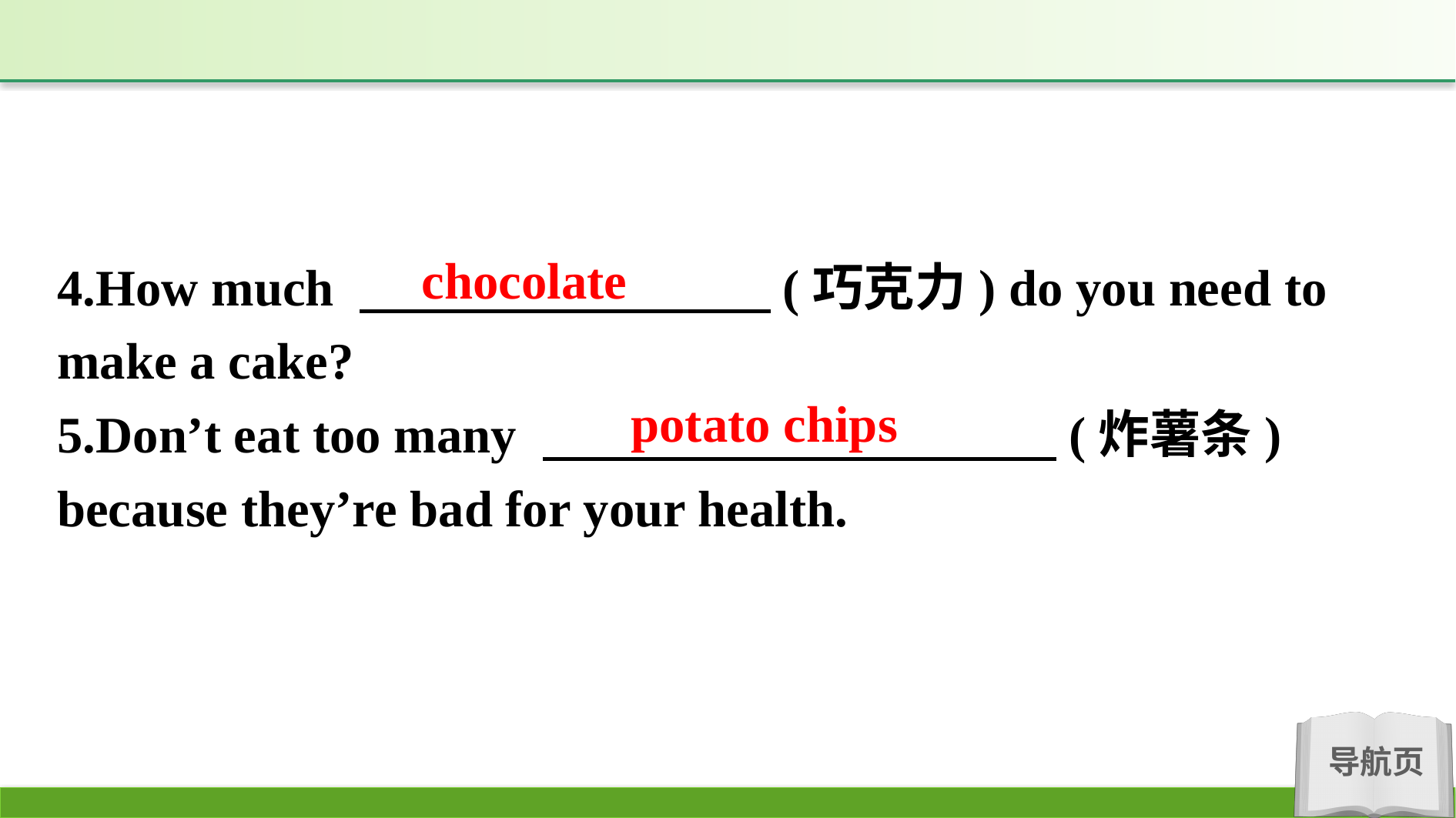

chocolate
4.How much 　　　　　　　　(巧克力) do you need to make a cake?
5.Don’t eat too many 　　　　　　　　　　(炸薯条) because they’re bad for your health.
potato chips